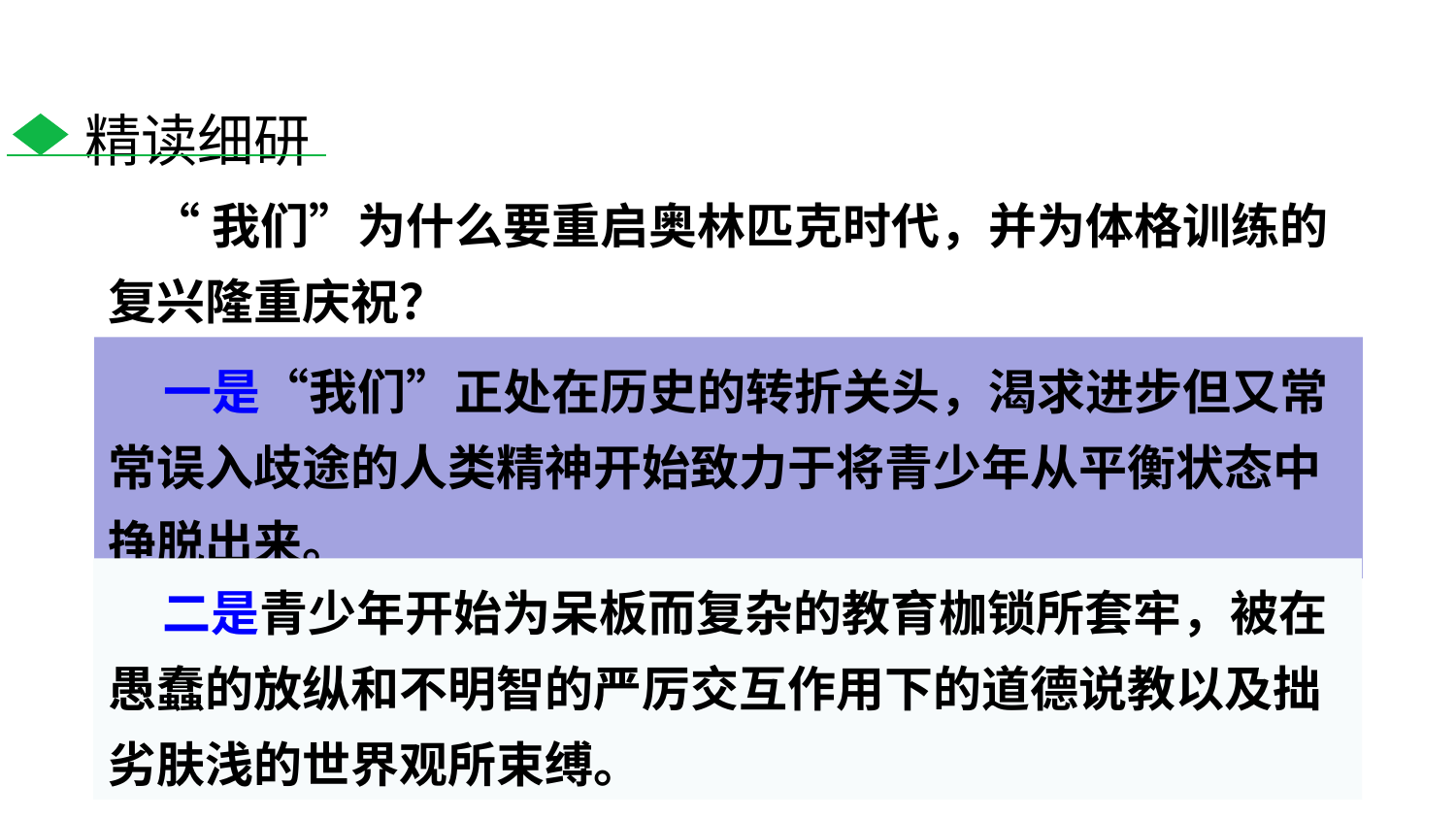

精读细研

    “我们”为什么要重启奥林匹克时代，并为体格训练的复兴隆重庆祝？
    一是“我们”正处在历史的转折关头，渴求进步但又常常误入歧途的人类精神开始致力于将青少年从平衡状态中挣脱出来。
    二是青少年开始为呆板而复杂的教育枷锁所套牢，被在愚蠢的放纵和不明智的严厉交互作用下的道德说教以及拙劣肤浅的世界观所束缚。